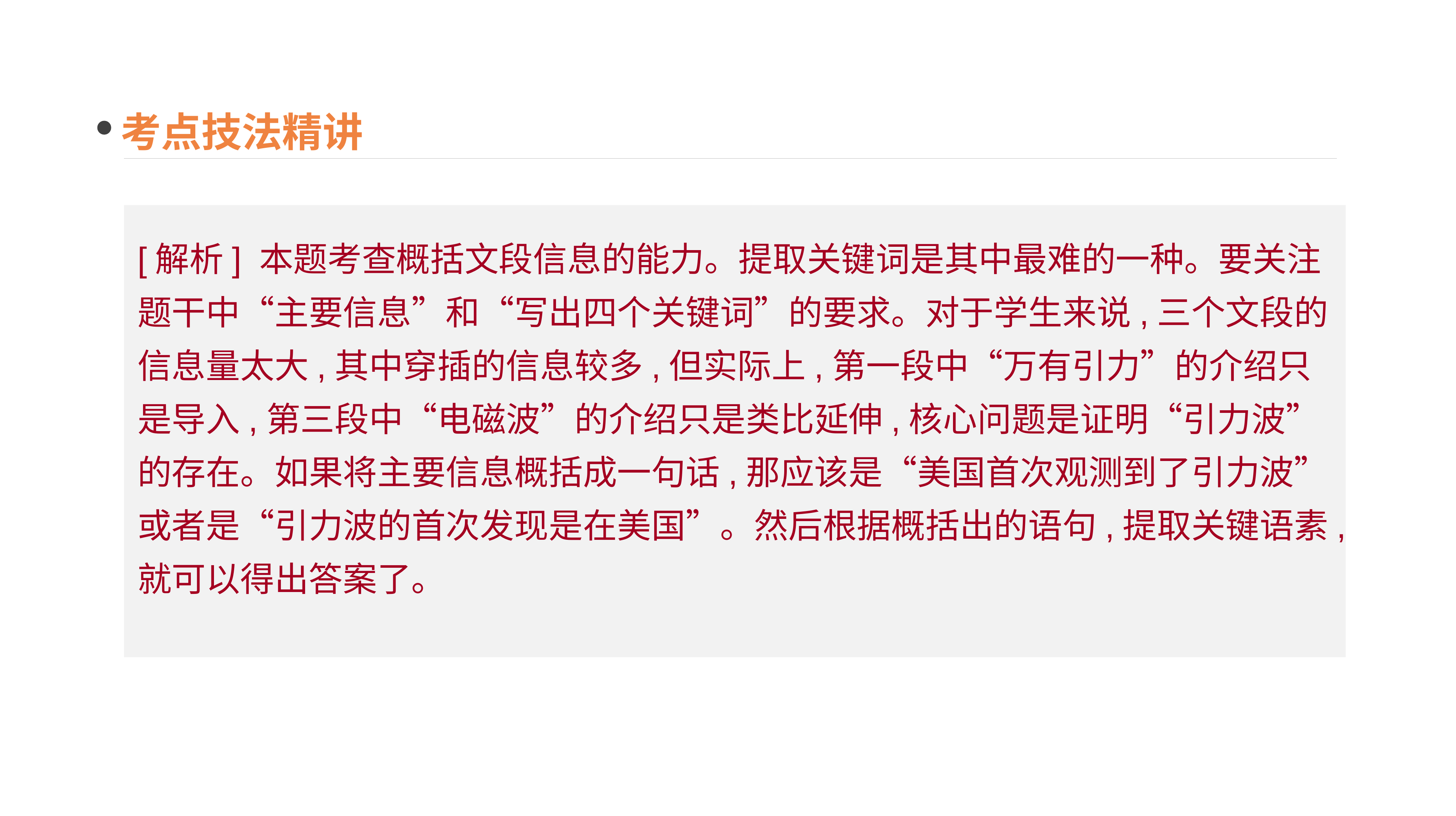

考点技法精讲

[解析] 本题考查概括文段信息的能力。提取关键词是其中最难的一种。要关注题干中“主要信息”和“写出四个关键词”的要求。对于学生来说,三个文段的信息量太大,其中穿插的信息较多,但实际上,第一段中“万有引力”的介绍只是导入,第三段中“电磁波”的介绍只是类比延伸,核心问题是证明“引力波”的存在。如果将主要信息概括成一句话,那应该是“美国首次观测到了引力波”或者是“引力波的首次发现是在美国”。然后根据概括出的语句,提取关键语素,就可以得出答案了。